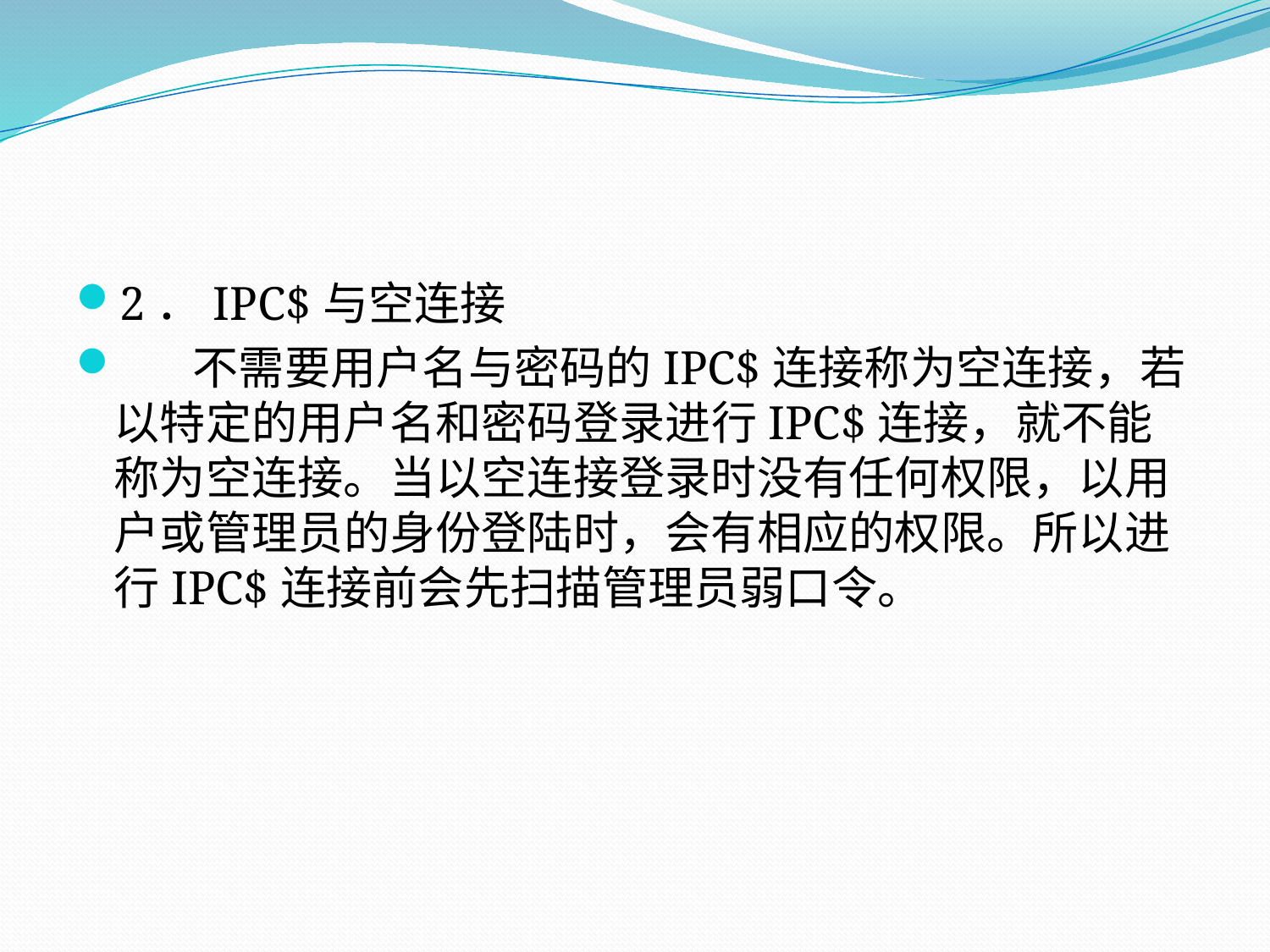

#
2．IPC$与空连接
      不需要用户名与密码的IPC$连接称为空连接，若以特定的用户名和密码登录进行IPC$连接，就不能称为空连接。当以空连接登录时没有任何权限，以用户或管理员的身份登陆时，会有相应的权限。所以进行IPC$连接前会先扫描管理员弱口令。